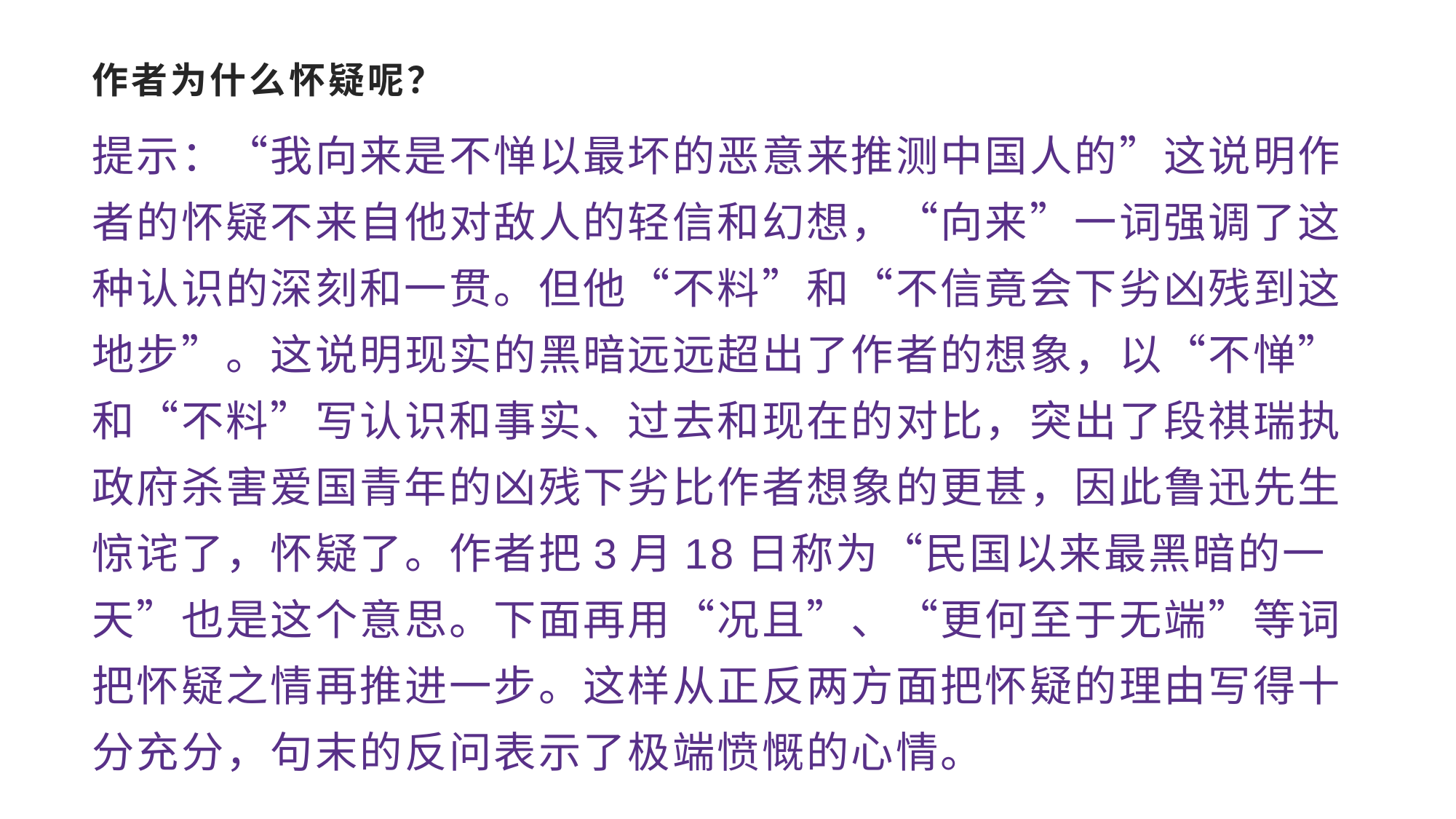

# 作者为什么怀疑呢？
提示：“我向来是不惮以最坏的恶意来推测中国人的”这说明作者的怀疑不来自他对敌人的轻信和幻想，“向来”一词强调了这种认识的深刻和一贯。但他“不料”和“不信竟会下劣凶残到这地步”。这说明现实的黑暗远远超出了作者的想象，以“不惮”和“不料”写认识和事实、过去和现在的对比，突出了段祺瑞执政府杀害爱国青年的凶残下劣比作者想象的更甚，因此鲁迅先生惊诧了，怀疑了。作者把3月18日称为“民国以来最黑暗的一天”也是这个意思。下面再用“况且”、“更何至于无端”等词把怀疑之情再推进一步。这样从正反两方面把怀疑的理由写得十分充分，句末的反问表示了极端愤慨的心情。